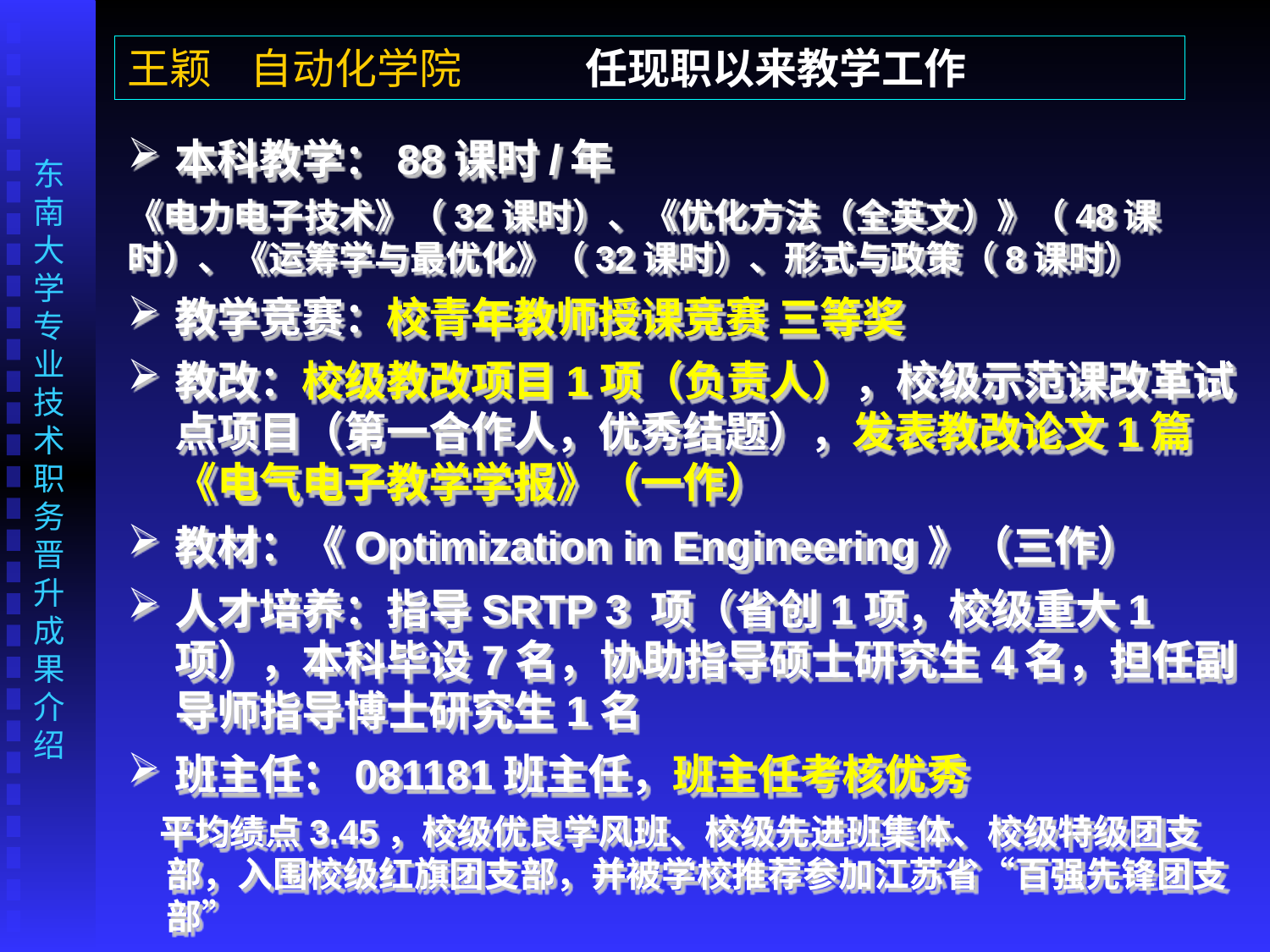

王颖    自动化学院             任现职以来教学工作
本科教学：88课时/年
《电力电子技术》（32课时）、《优化方法（全英文）》（48课时）、《运筹学与最优化》（32课时）、形式与政策（8课时）
教学竞赛：校青年教师授课竞赛 三等奖
教改：校级教改项目1项（负责人），校级示范课改革试点项目（第一合作人，优秀结题），发表教改论文1篇《电气电子教学学报》（一作）
教材：《Optimization in Engineering》（三作）
人才培养：指导SRTP 3 项（省创1项，校级重大1项），本科毕设7名，协助指导硕士研究生4名，担任副导师指导博士研究生1名
班主任：081181班主任，班主任考核优秀
平均绩点3.45，校级优良学风班、校级先进班集体、校级特级团支部，入围校级红旗团支部，并被学校推荐参加江苏省“百强先锋团支部”